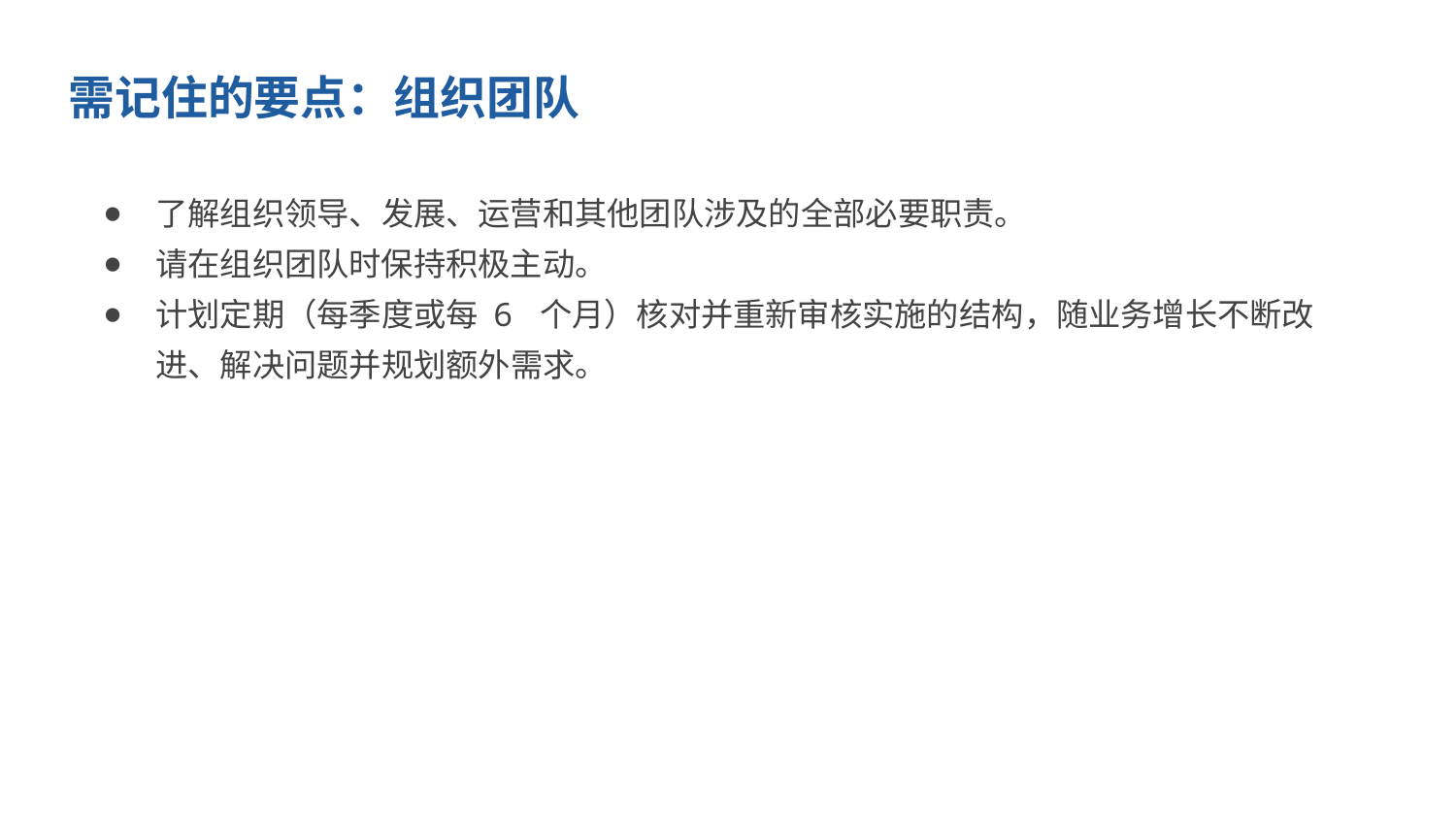

需记住的要点：组织团队
了解组织领导、发展、运营和其他团队涉及的全部必要职责。
请在组织团队时保持积极主动。
计划定期（每季度或每 6 个月）核对并重新审核实施的结构，随业务增长不断改进、解决问题并规划额外需求。